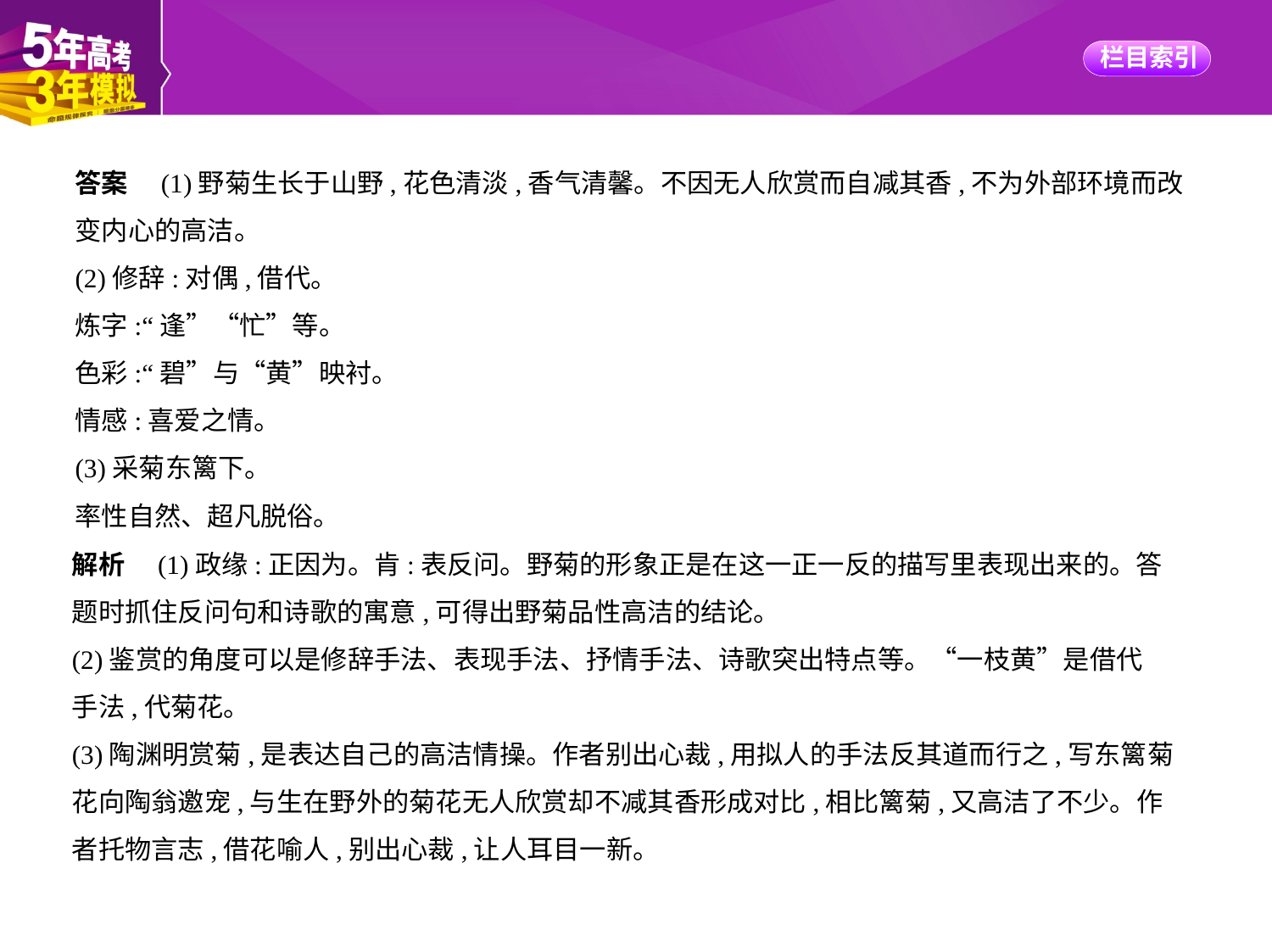

答案　(1)野菊生长于山野,花色清淡,香气清馨。不因无人欣赏而自减其香,不为外部环境而改
变内心的高洁。
(2)修辞:对偶,借代。
炼字:“逢”“忙”等。
色彩:“碧”与“黄”映衬。
情感:喜爱之情。
(3)采菊东篱下。
率性自然、超凡脱俗。
解析　(1)政缘:正因为。肯:表反问。野菊的形象正是在这一正一反的描写里表现出来的。答
题时抓住反问句和诗歌的寓意,可得出野菊品性高洁的结论。
(2)鉴赏的角度可以是修辞手法、表现手法、抒情手法、诗歌突出特点等。“一枝黄”是借代
手法,代菊花。
(3)陶渊明赏菊,是表达自己的高洁情操。作者别出心裁,用拟人的手法反其道而行之,写东篱菊
花向陶翁邀宠,与生在野外的菊花无人欣赏却不减其香形成对比,相比篱菊,又高洁了不少。作
者托物言志,借花喻人,别出心裁,让人耳目一新。